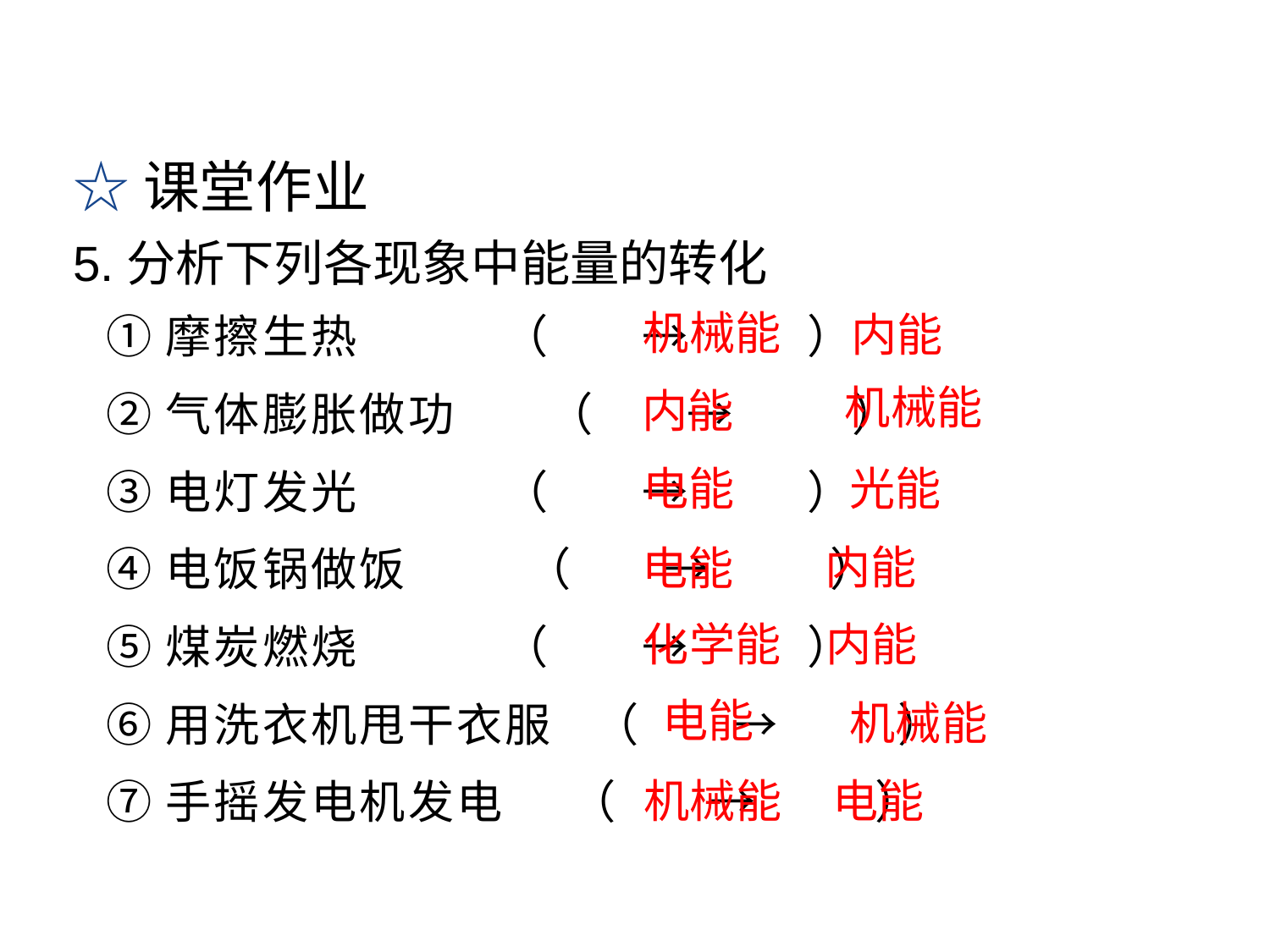

☆课堂作业
5.分析下列各现象中能量的转化
# ①摩擦生热           （       →         ）
②气体膨胀做功       （       →         ）
③电灯发光           （       →         ）
④电饭锅做饭         （       →         ）
⑤煤炭燃烧           （       →         ）
⑥用洗衣机甩干衣服   （       →         ）
⑦手摇发电机发电     （       →         ）
机械能
内能
机械能
   内能
   电能
 光能
   内能
   电能
化学能
   内能
  电能
机械能
机械能
   电能